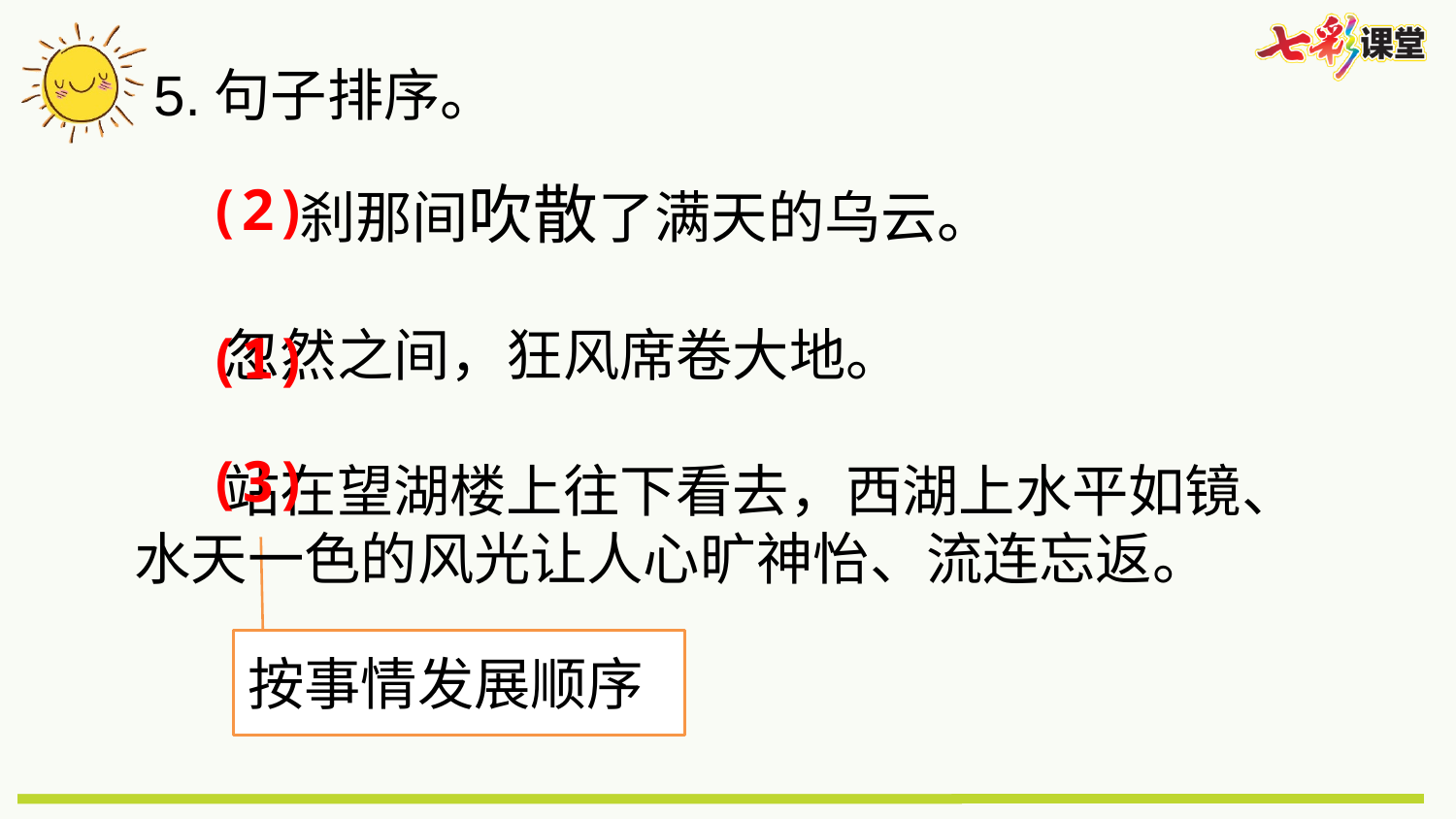

5.句子排序。
              刹那间吹散了满天的乌云。

      忽然之间，狂风席卷大地。

      站在望湖楼上往下看去，西湖上水平如镜、水天一色的风光让人心旷神怡、流连忘返。
(2)
(1)
(3)
按事情发展顺序